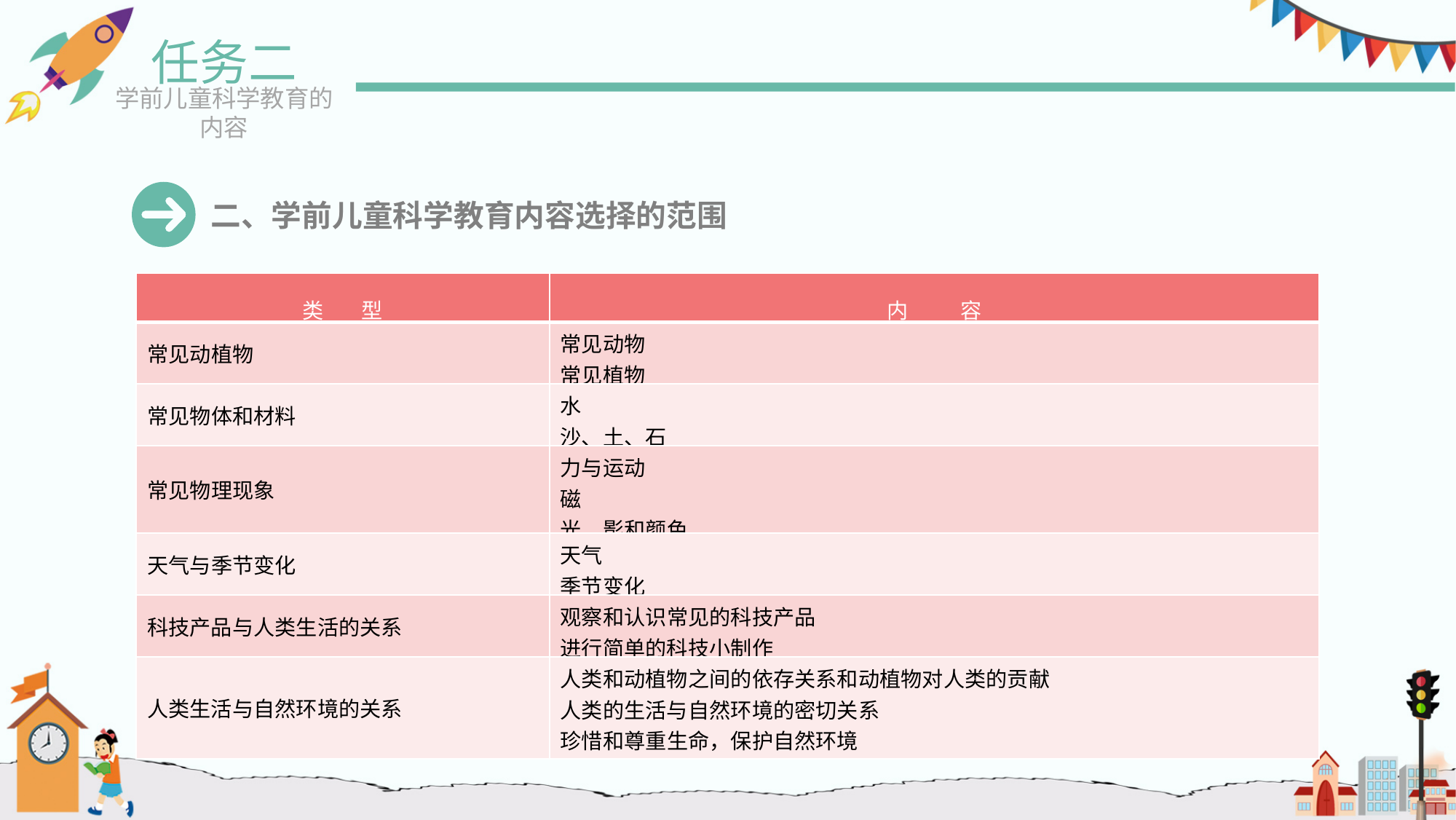

任务二
学前儿童科学教育的内容

二、学前儿童科学教育内容选择的范围
| 类 型 | 内 容 |
| --- | --- |
| 常见动植物 | 常见动物 常见植物 |
| 常见物体和材料 | 水 沙、土、石 |
| 常见物理现象 | 力与运动 磁 光、影和颜色 |
| 天气与季节变化 | 天气 季节变化 |
| 科技产品与人类生活的关系 | 观察和认识常见的科技产品 进行简单的科技小制作 |
| 人类生活与自然环境的关系 | 人类和动植物之间的依存关系和动植物对人类的贡献 人类的生活与自然环境的密切关系 珍惜和尊重生命，保护自然环境 |